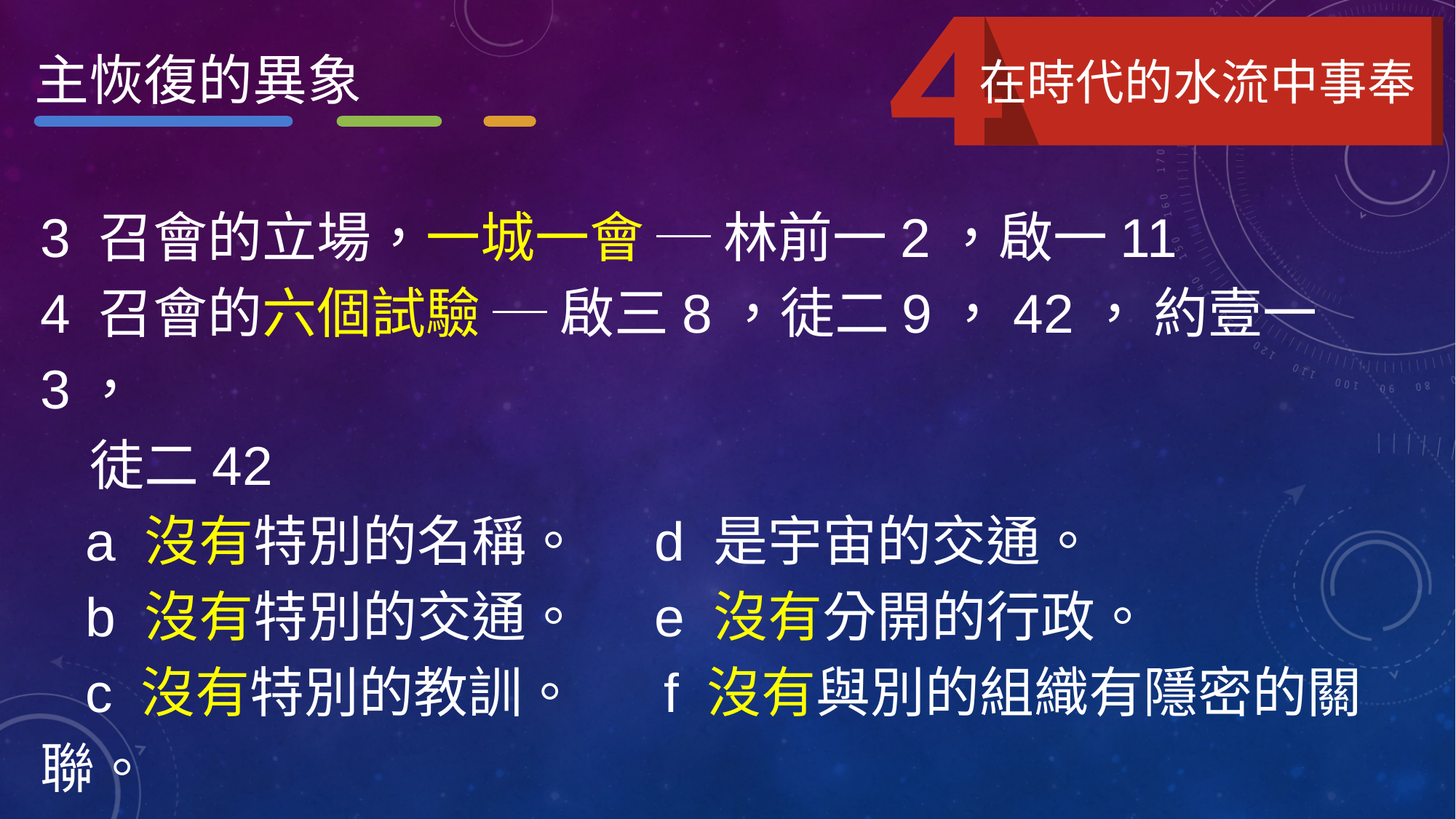

主恢復的異象

在時代的水流中事奉

3 召會的立場，一城一會 ─ 林前一2，啟一11
4 召會的六個試驗 ─ 啟三8，徒二9，42， 約壹一3，
   徒二42
   a 沒有特別的名稱。     d 是宇宙的交通。
   b 沒有特別的交通。     e 沒有分開的行政。
   c 沒有特別的教訓。      f 沒有與別的組織有隱密的關聯。